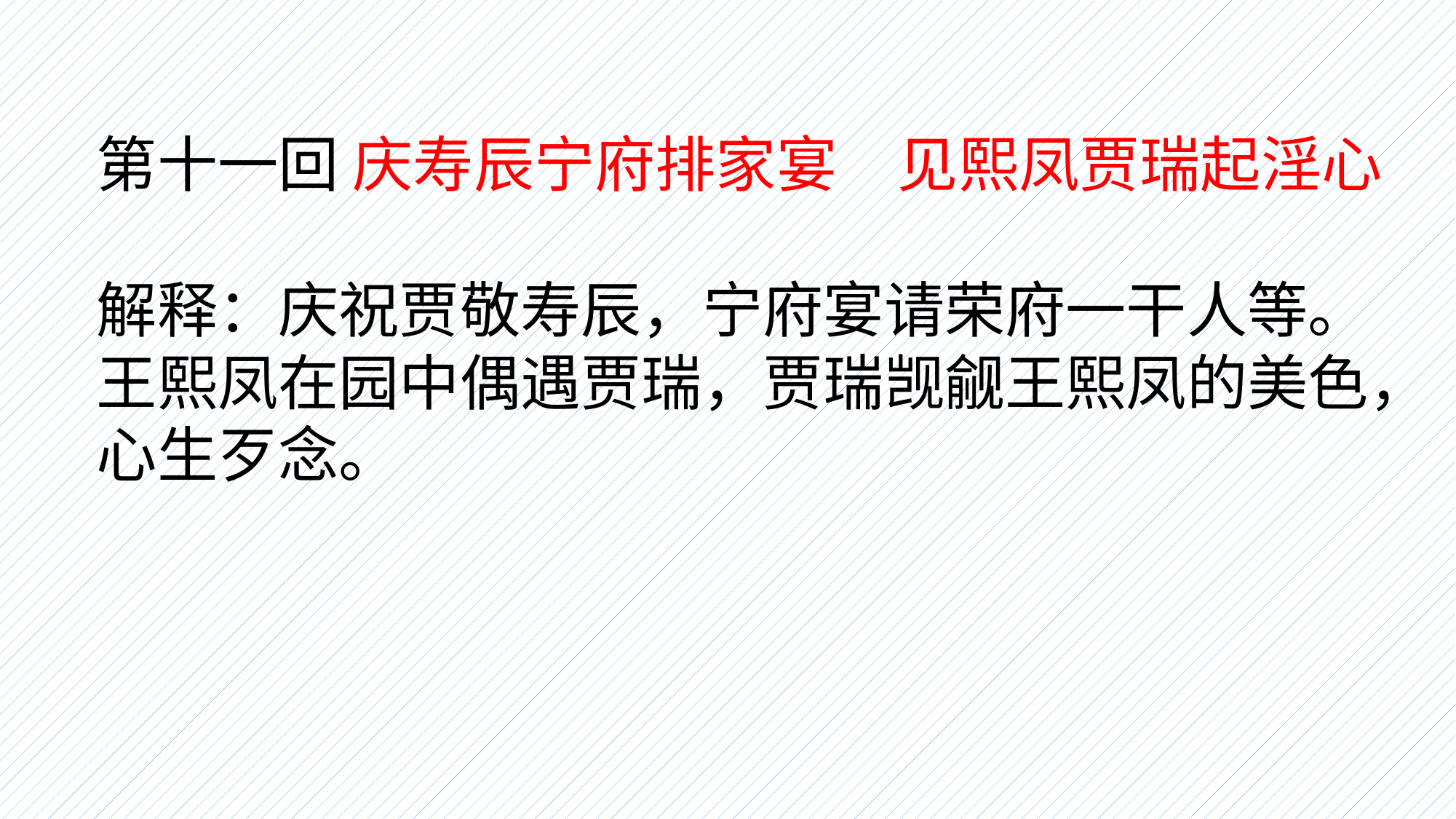

第十一回 庆寿辰宁府排家宴　见熙凤贾瑞起淫心

解释：庆祝贾敬寿辰，宁府宴请荣府一干人等。王熙凤在园中偶遇贾瑞，贾瑞觊觎王熙凤的美色，心生歹念。